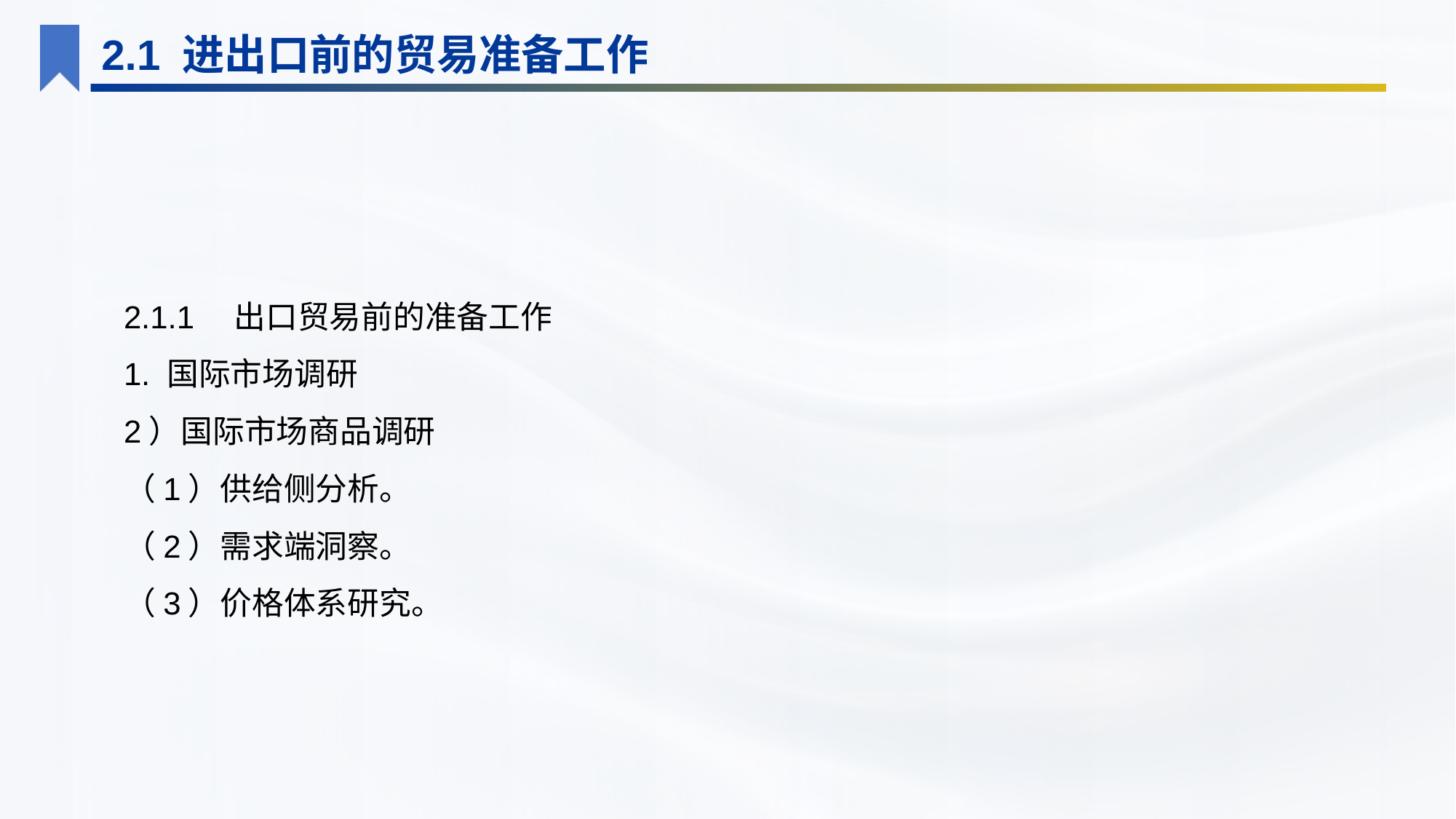

2.1 进出口前的贸易准备工作
2.1.1　出口贸易前的准备工作
1. 国际市场调研
2）国际市场商品调研
（1）供给侧分析。
（2）需求端洞察。
（3）价格体系研究。